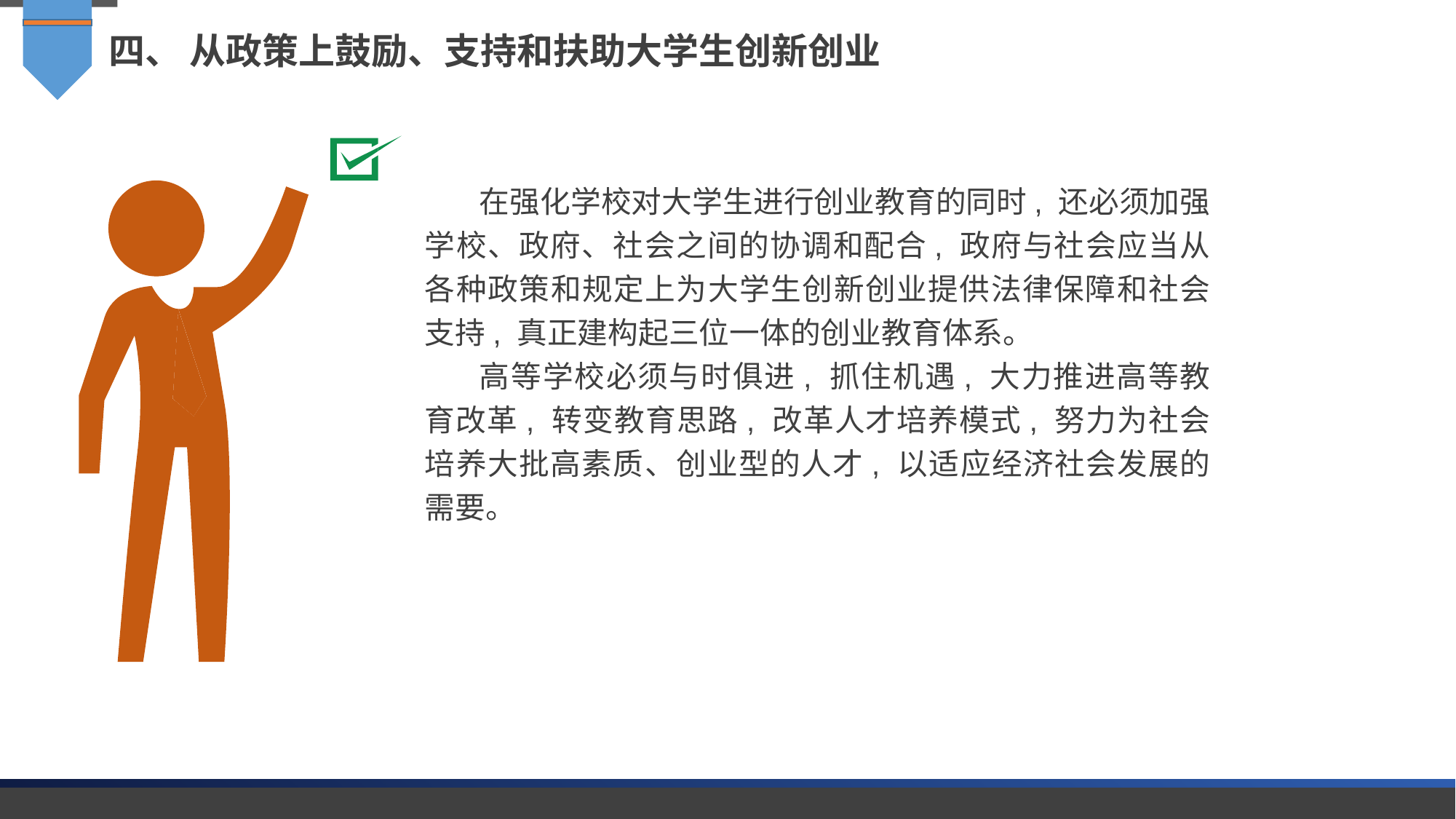

四、 从政策上鼓励、支持和扶助大学生创新创业

在强化学校对大学生进行创业教育的同时, 还必须加强学校、政府、社会之间的协调和配合, 政府与社会应当从各种政策和规定上为大学生创新创业提供法律保障和社会支持, 真正建构起三位一体的创业教育体系。
高等学校必须与时俱进, 抓住机遇, 大力推进高等教育改革, 转变教育思路, 改革人才培养模式, 努力为社会培养大批高素质、创业型的人才, 以适应经济社会发展的需要。